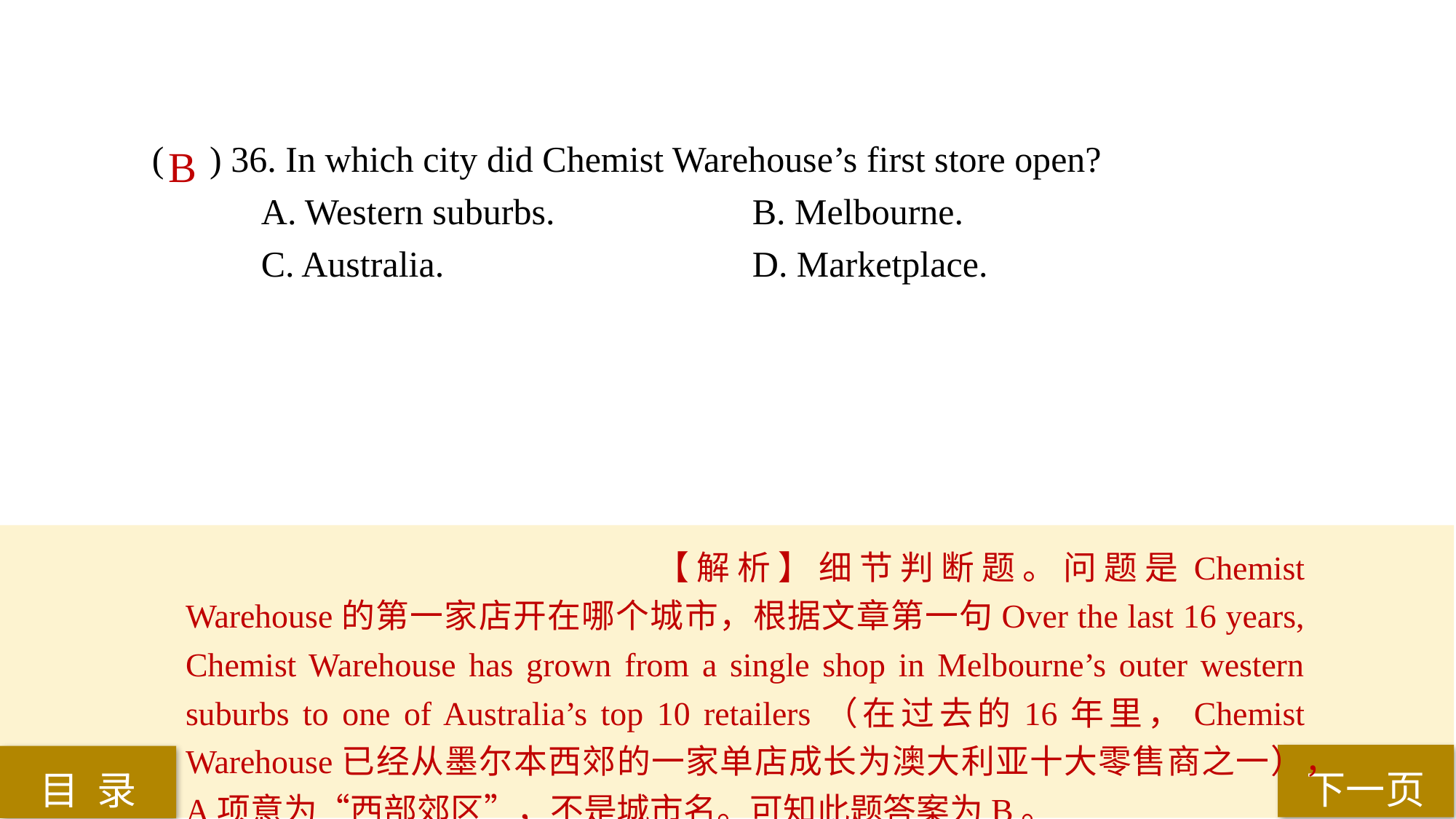

(     ) 36. In which city did Chemist Warehouse’s first store open?
A. Western suburbs. 		B. Melbourne.
C. Australia. 			D. Marketplace.
B
【解析】细节判断题。问题是Chemist Warehouse的第一家店开在哪个城市，根据文章第一句Over the last 16 years, Chemist Warehouse has grown from a single shop in Melbourne’s outer western suburbs to one of Australia’s top 10 retailers（在过去的16年里，Chemist Warehouse已经从墨尔本西郊的一家单店成长为澳大利亚十大零售商之一），A项意为“西部郊区”，不是城市名。可知此题答案为B。